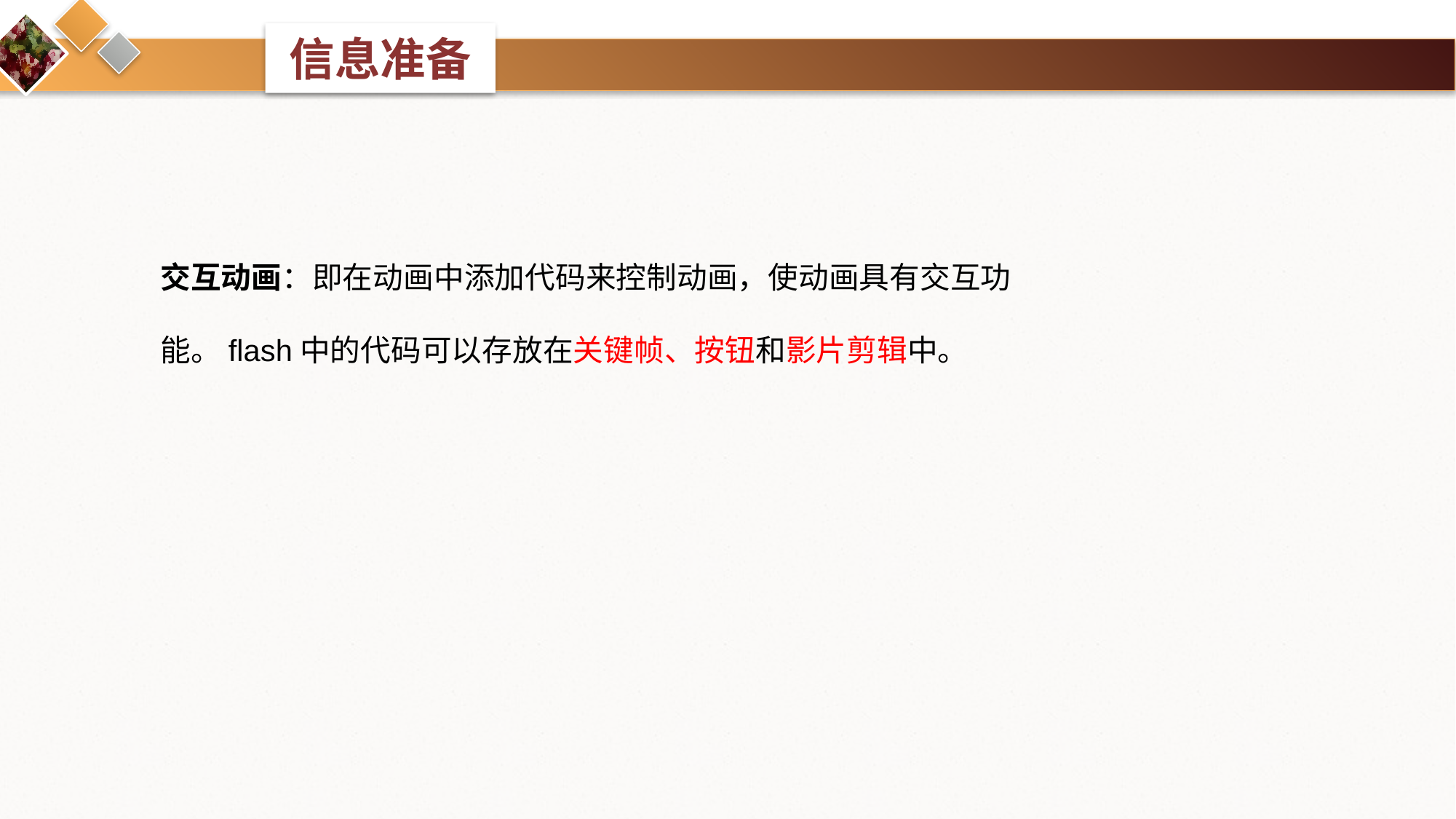

课前准备
交互动画：即在动画中添加代码来控制动画，使动画具有交互功能。flash中的代码可以存放在关键帧、按钮和影片剪辑中。